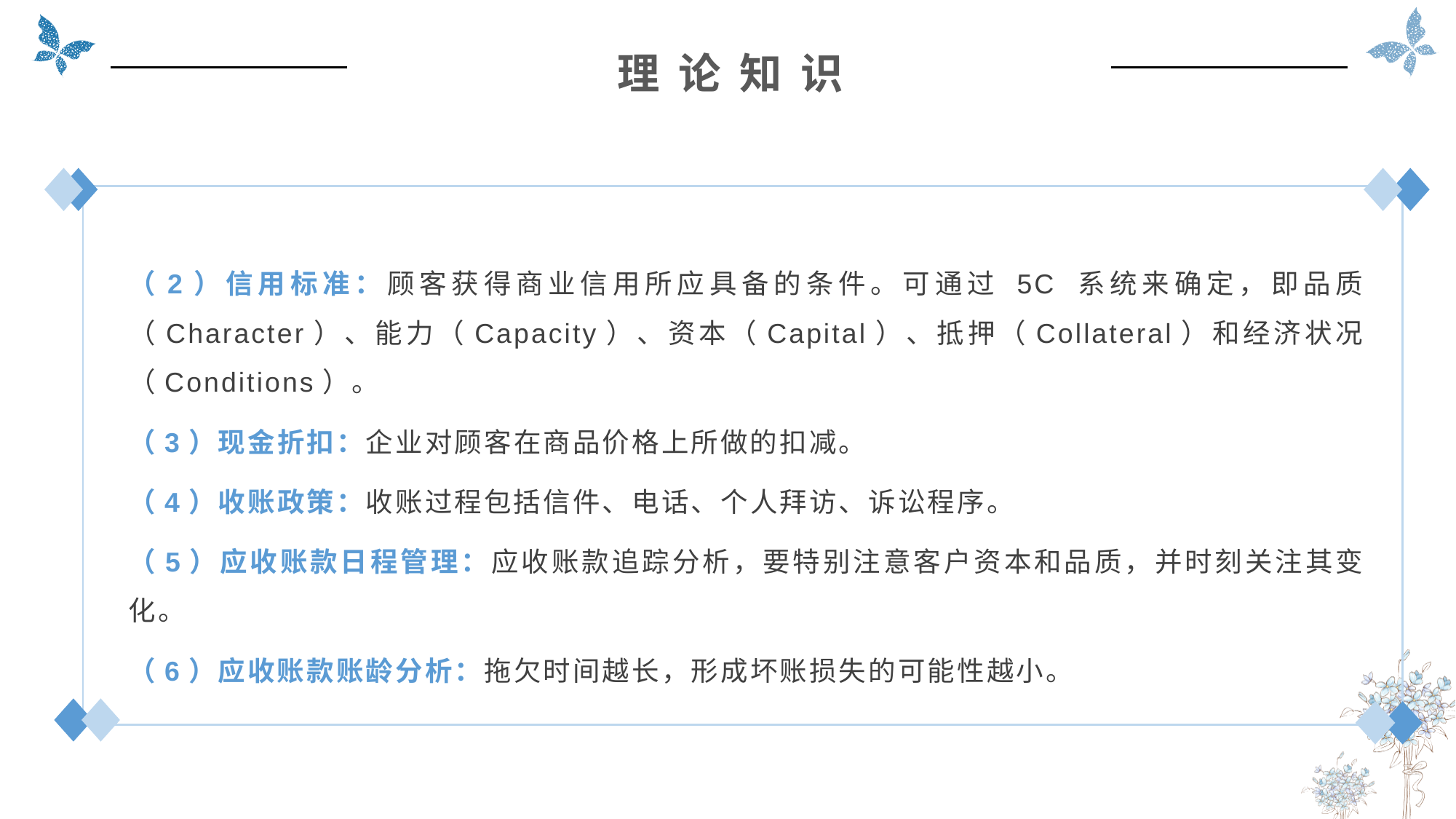

理 论 知 识

（2）信用标准：顾客获得商业信用所应具备的条件。可通过 5C 系统来确定，即品质（Character）、能力（Capacity）、资本（Capital）、抵押（Collateral）和经济状况（Conditions）。
（3）现金折扣：企业对顾客在商品价格上所做的扣减。
（4）收账政策：收账过程包括信件、电话、个人拜访、诉讼程序。
（5）应收账款日程管理：应收账款追踪分析，要特别注意客户资本和品质，并时刻关注其变化。
（6）应收账款账龄分析：拖欠时间越长，形成坏账损失的可能性越小。